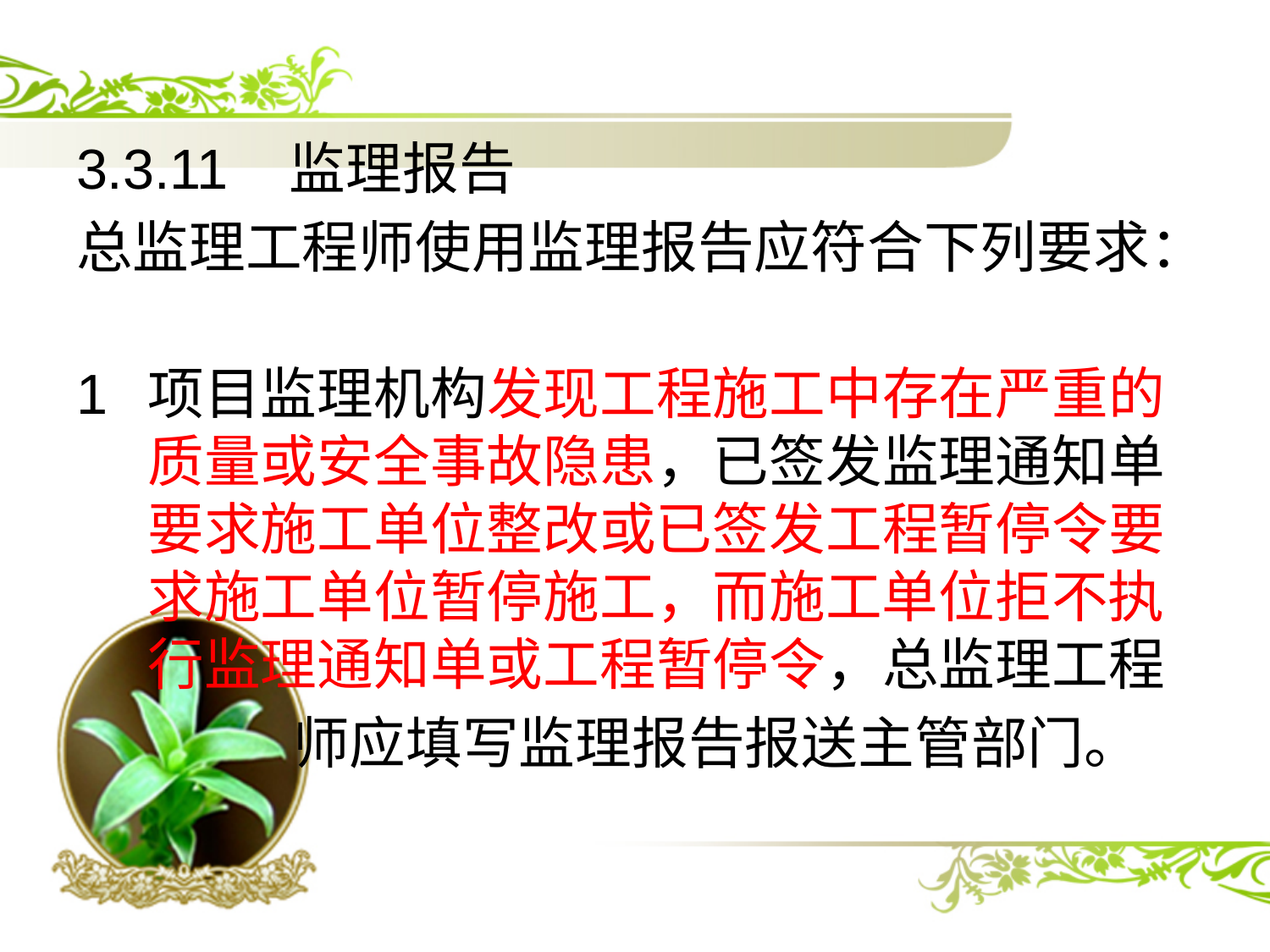

3.3.11   监理报告
总监理工程师使用监理报告应符合下列要求：
项目监理机构发现工程施工中存在严重的质量或安全事故隐患，已签发监理通知单要求施工单位整改或已签发工程暂停令要求施工单位暂停施工，而施工单位拒不执行监理通知单或工程暂停令，总监理工程
                师应填写监理报告报送主管部门。